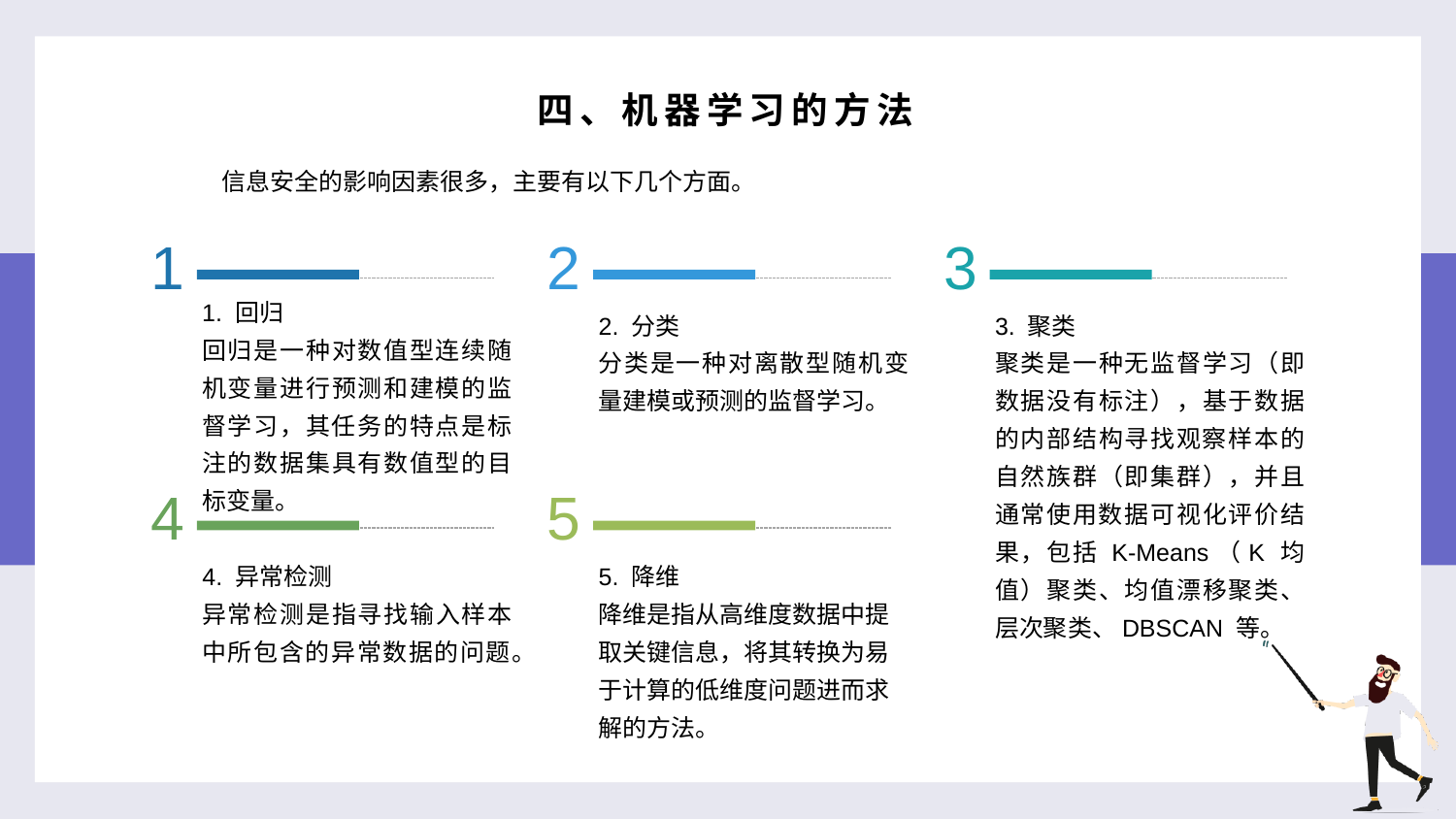

四、机器学习的方法
信息安全的影响因素很多，主要有以下几个方面。
1
2
3

1. 回归
回归是一种对数值型连续随机变量进行预测和建模的监督学习，其任务的特点是标注的数据集具有数值型的目标变量。
2. 分类
分类是一种对离散型随机变量建模或预测的监督学习。
3. 聚类
聚类是一种无监督学习（即数据没有标注），基于数据的内部结构寻找观察样本的自然族群（即集群），并且通常使用数据可视化评价结果，包括 K-Means（K 均值）聚类、均值漂移聚类、层次聚类、DBSCAN 等。

4
5

5. 降维
降维是指从高维度数据中提取关键信息，将其转换为易于计算的低维度问题进而求解的方法。
4. 异常检测
异常检测是指寻找输入样本中所包含的异常数据的问题。